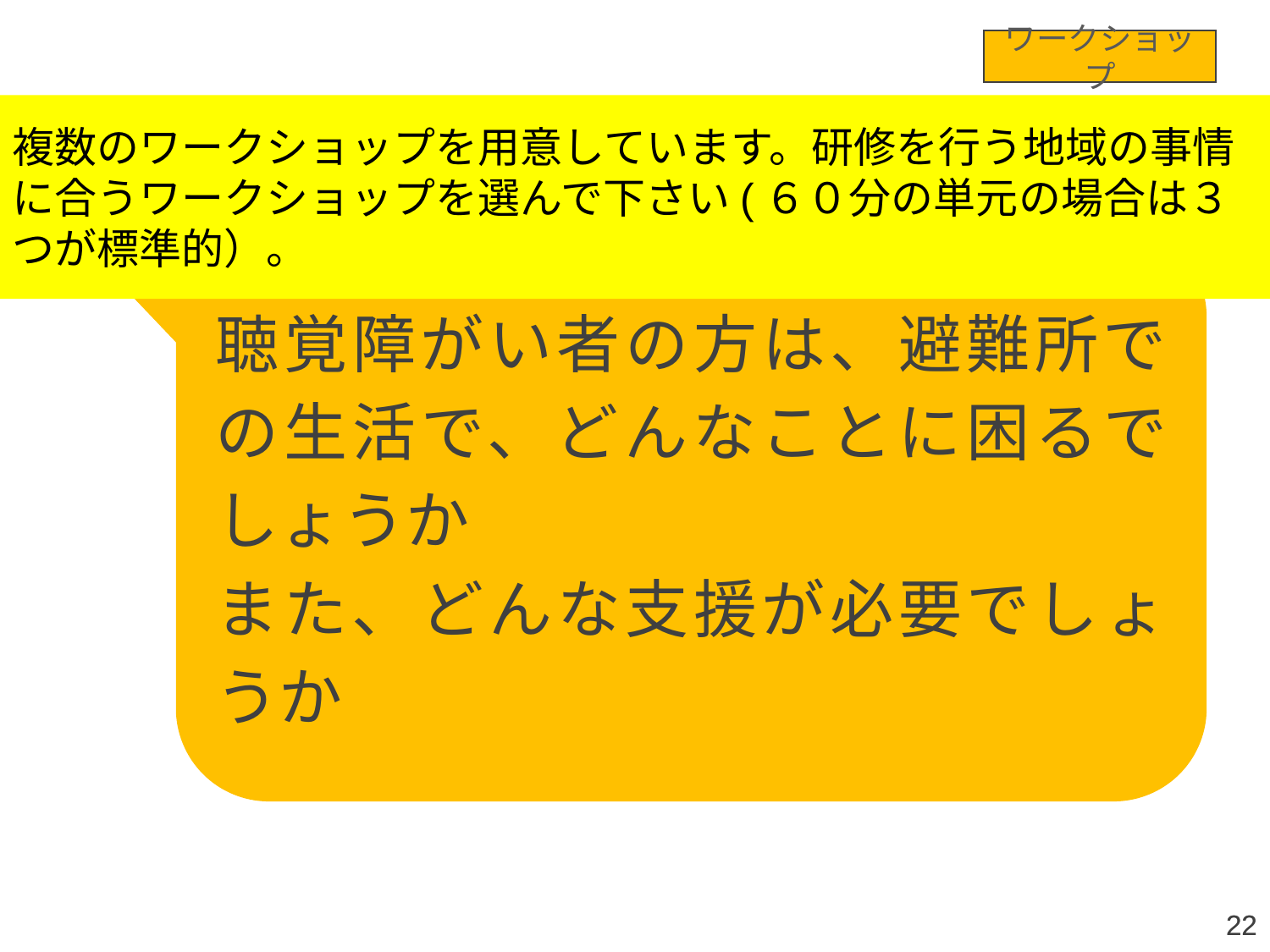

ワークショップ
複数のワークショップを用意しています。研修を行う地域の事情に合うワークショップを選んで下さい(６０分の単元の場合は３つが標準的）。

聴覚障がい者の方は、避難所での生活で、どんなことに困るでしょうか
また、どんな支援が必要でしょうか
22
22